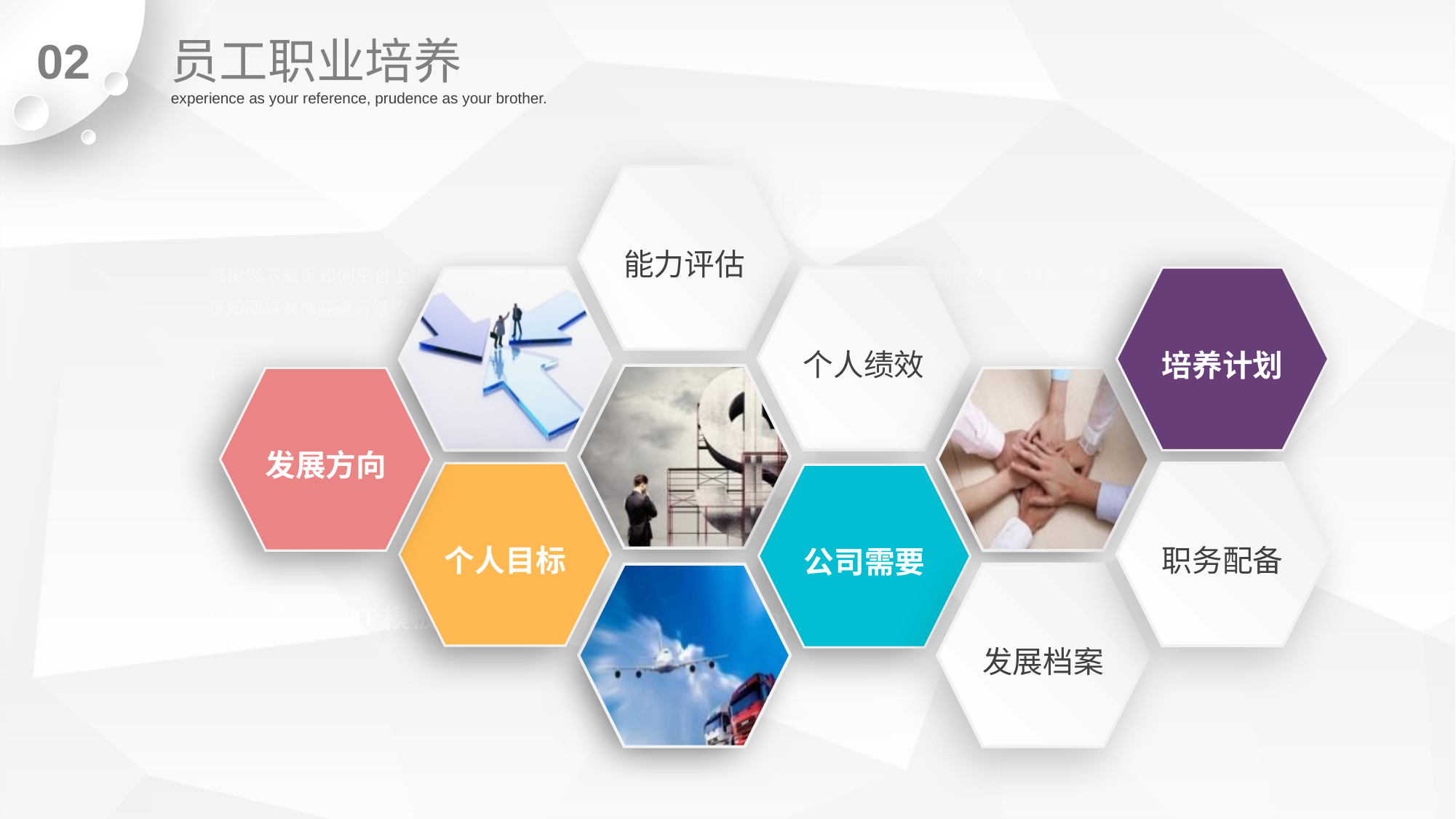

员工职业培养
02

experience as your reference, prudence as your brother.

能力评估
个人绩效

培养计划

发展方向

个人目标
职务配备
公司需要

发展档案
延时符